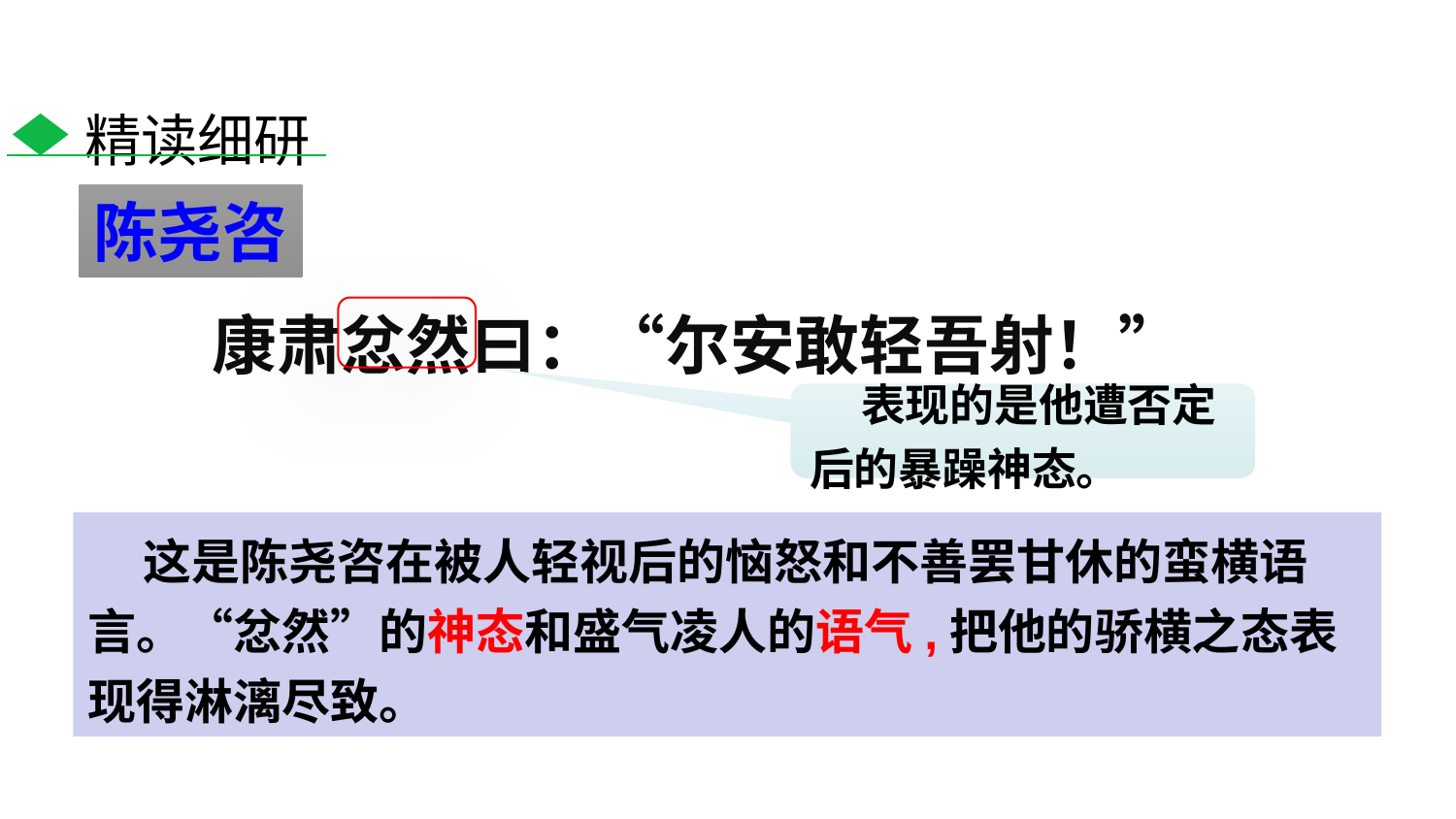

精读细研

陈尧咨
康肃忿然曰：“尔安敢轻吾射！”

    表现的是他遭否定后的暴躁神态。
    这是陈尧咨在被人轻视后的恼怒和不善罢甘休的蛮横语言。“忿然”的神态和盛气凌人的语气,把他的骄横之态表现得淋漓尽致。